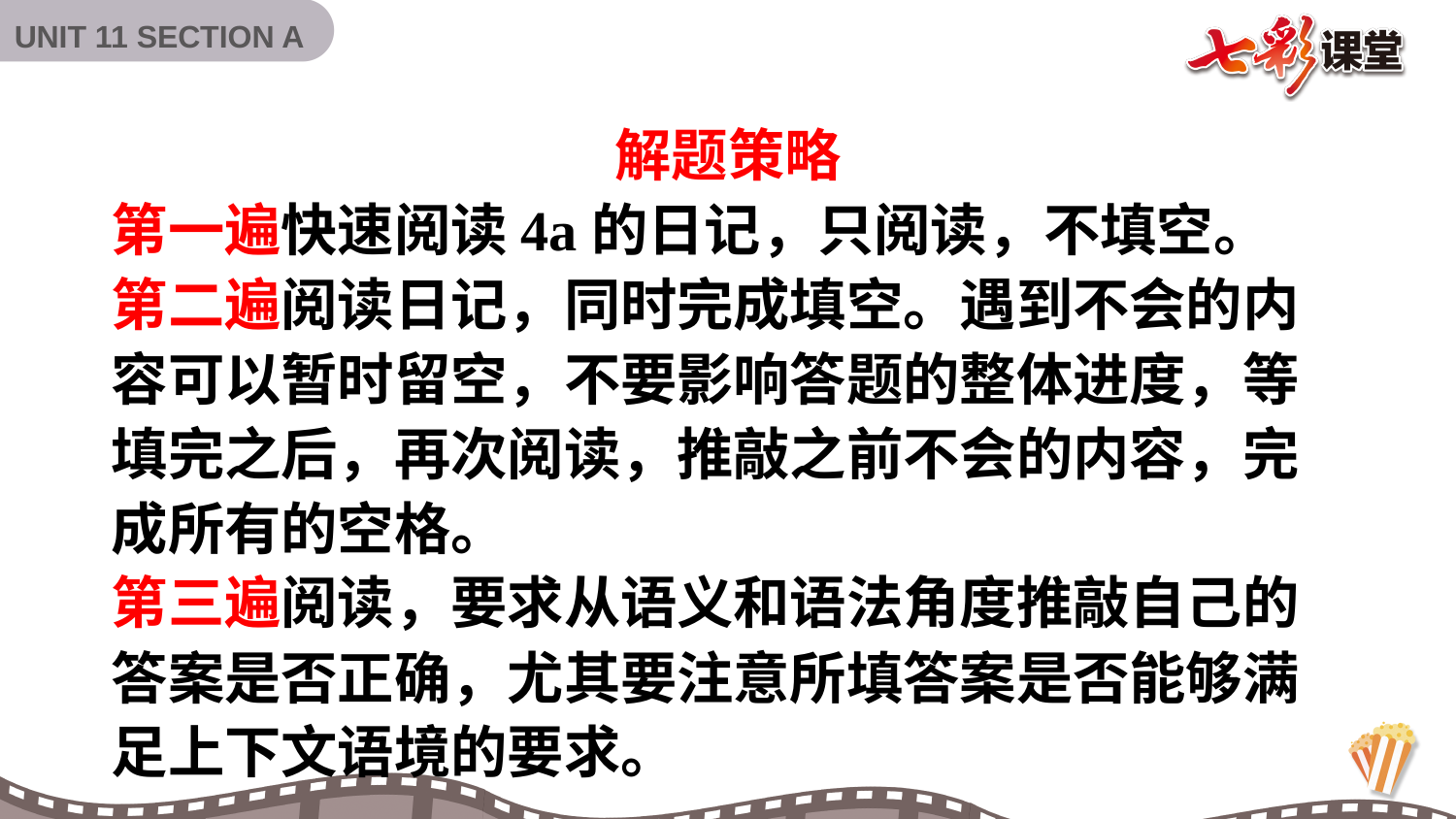

解题策略
第一遍快速阅读4a的日记，只阅读，不填空。
第二遍阅读日记，同时完成填空。遇到不会的内容可以暂时留空，不要影响答题的整体进度，等填完之后，再次阅读，推敲之前不会的内容，完成所有的空格。
第三遍阅读，要求从语义和语法角度推敲自己的答案是否正确，尤其要注意所填答案是否能够满足上下文语境的要求。